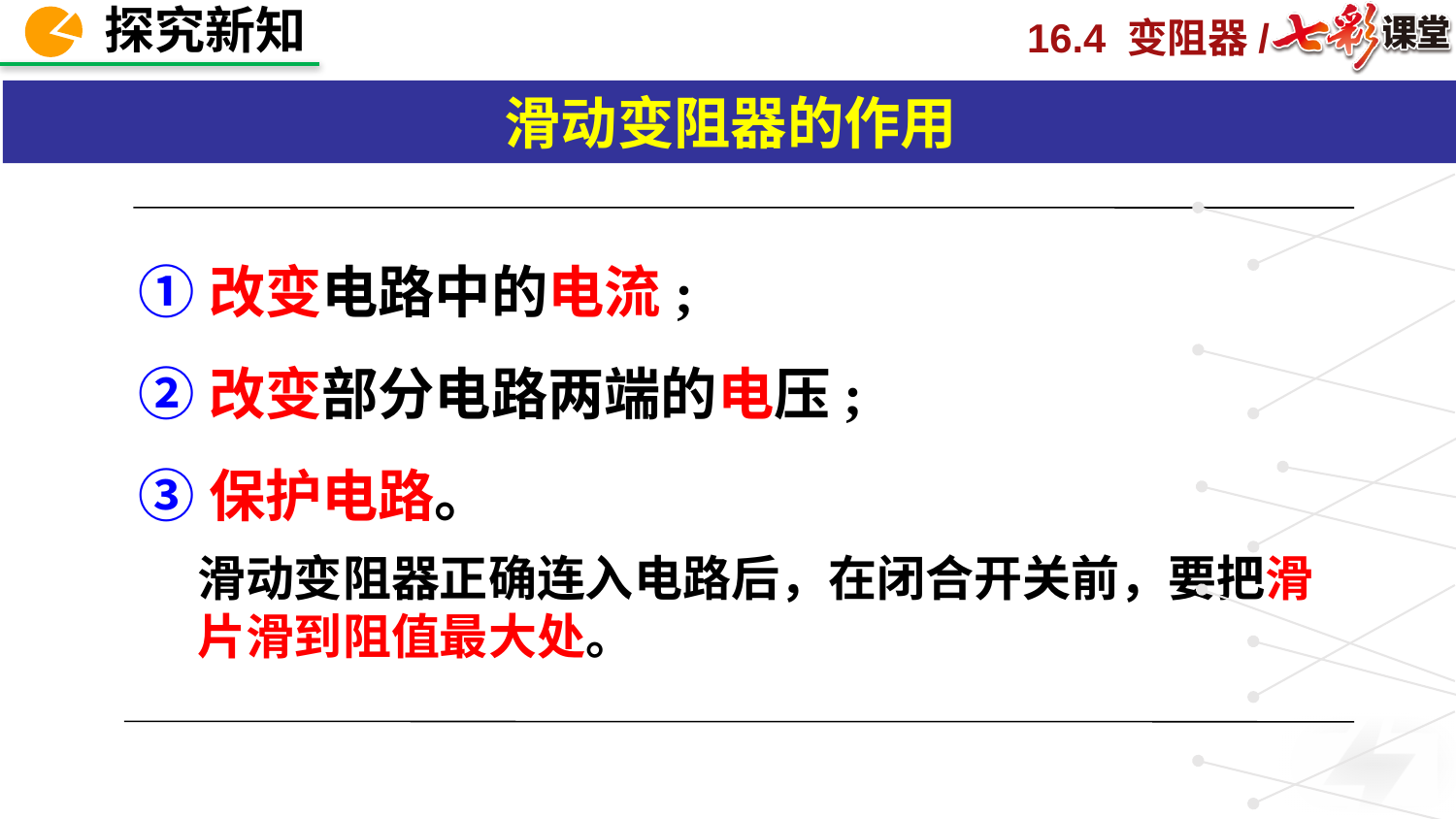

滑动变阻器的作用
①改变电路中的电流;
②改变部分电路两端的电压;
③保护电路。
滑动变阻器正确连入电路后，在闭合开关前，要把滑片滑到阻值最大处。